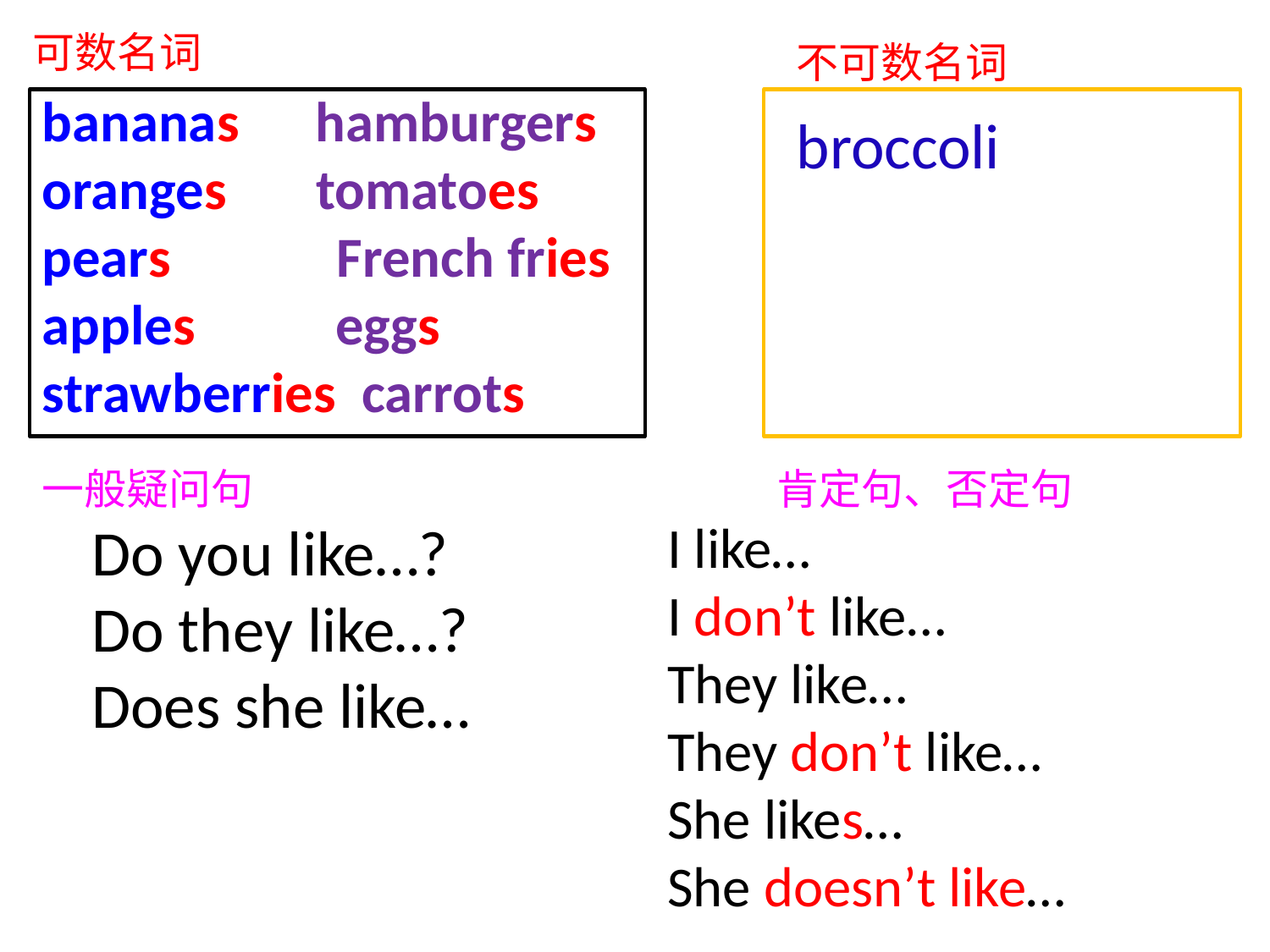

可数名词
不可数名词
bananas      hamburgers
oranges       tomatoes
pears             French fries
apples           eggs
strawberries  carrots

broccoli
一般疑问句
肯定句、否定句
Do you like…?
Do they like…?
Does she like…
I like…
I don’t like…
They like…
They don’t like…
She likes…
She doesn’t like…